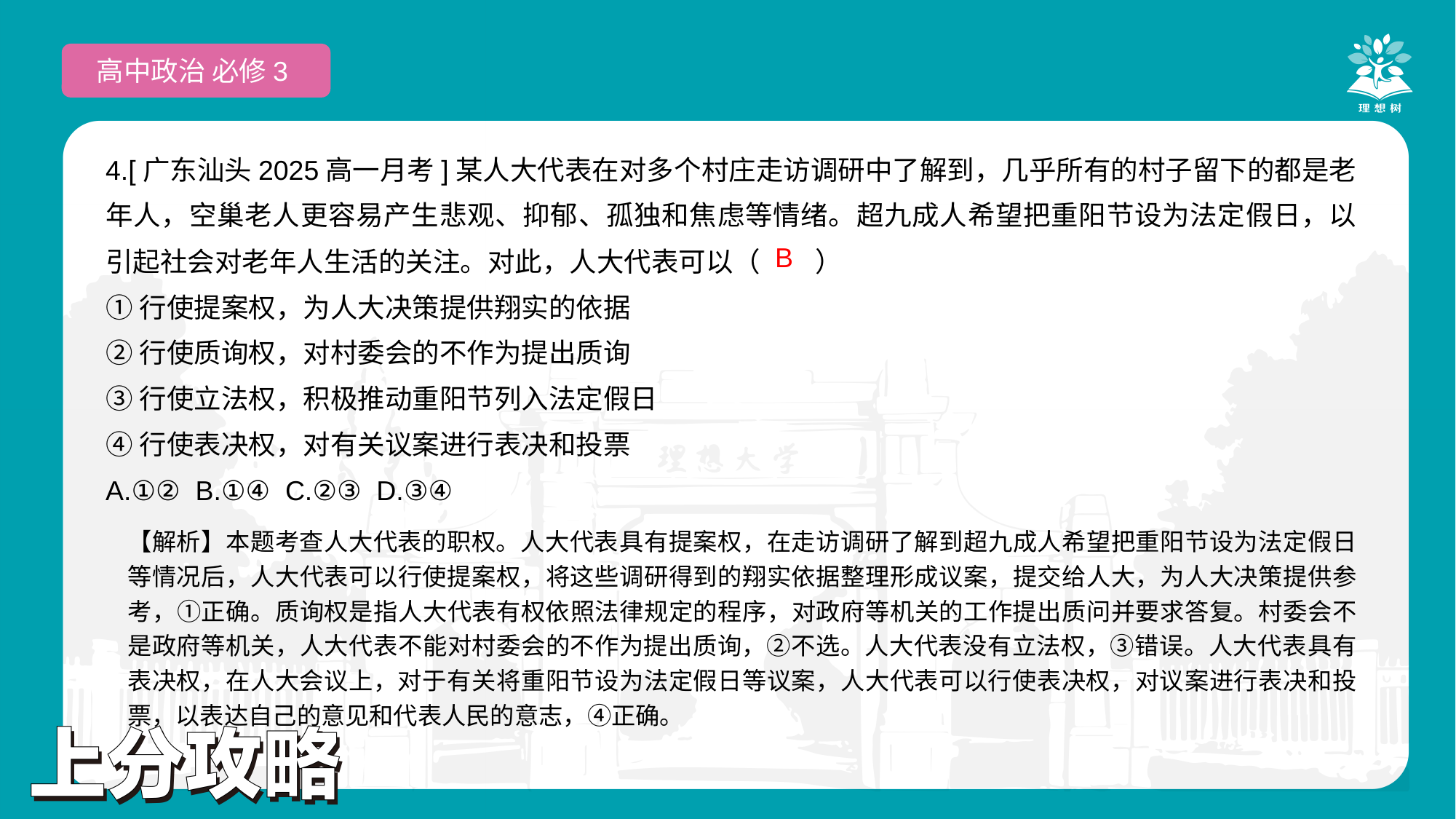

高中政治 必修3
4.[广东汕头2025高一月考]某人大代表在对多个村庄走访调研中了解到，几乎所有的村子留下的都是老年人，空巢老人更容易产生悲观、抑郁、孤独和焦虑等情绪。超九成人希望把重阳节设为法定假日，以引起社会对老年人生活的关注。对此，人大代表可以（　　）
①行使提案权，为人大决策提供翔实的依据
②行使质询权，对村委会的不作为提出质询
③行使立法权，积极推动重阳节列入法定假日
④行使表决权，对有关议案进行表决和投票
A.①②  B.①④  C.②③  D.③④
 B
【解析】本题考查人大代表的职权。人大代表具有提案权，在走访调研了解到超九成人希望把重阳节设为法定假日等情况后，人大代表可以行使提案权，将这些调研得到的翔实依据整理形成议案，提交给人大，为人大决策提供参考，①正确。质询权是指人大代表有权依照法律规定的程序，对政府等机关的工作提出质问并要求答复。村委会不是政府等机关，人大代表不能对村委会的不作为提出质询，②不选。人大代表没有立法权，③错误。人大代表具有表决权，在人大会议上，对于有关将重阳节设为法定假日等议案，人大代表可以行使表决权，对议案进行表决和投票，以表达自己的意见和代表人民的意志，④正确。